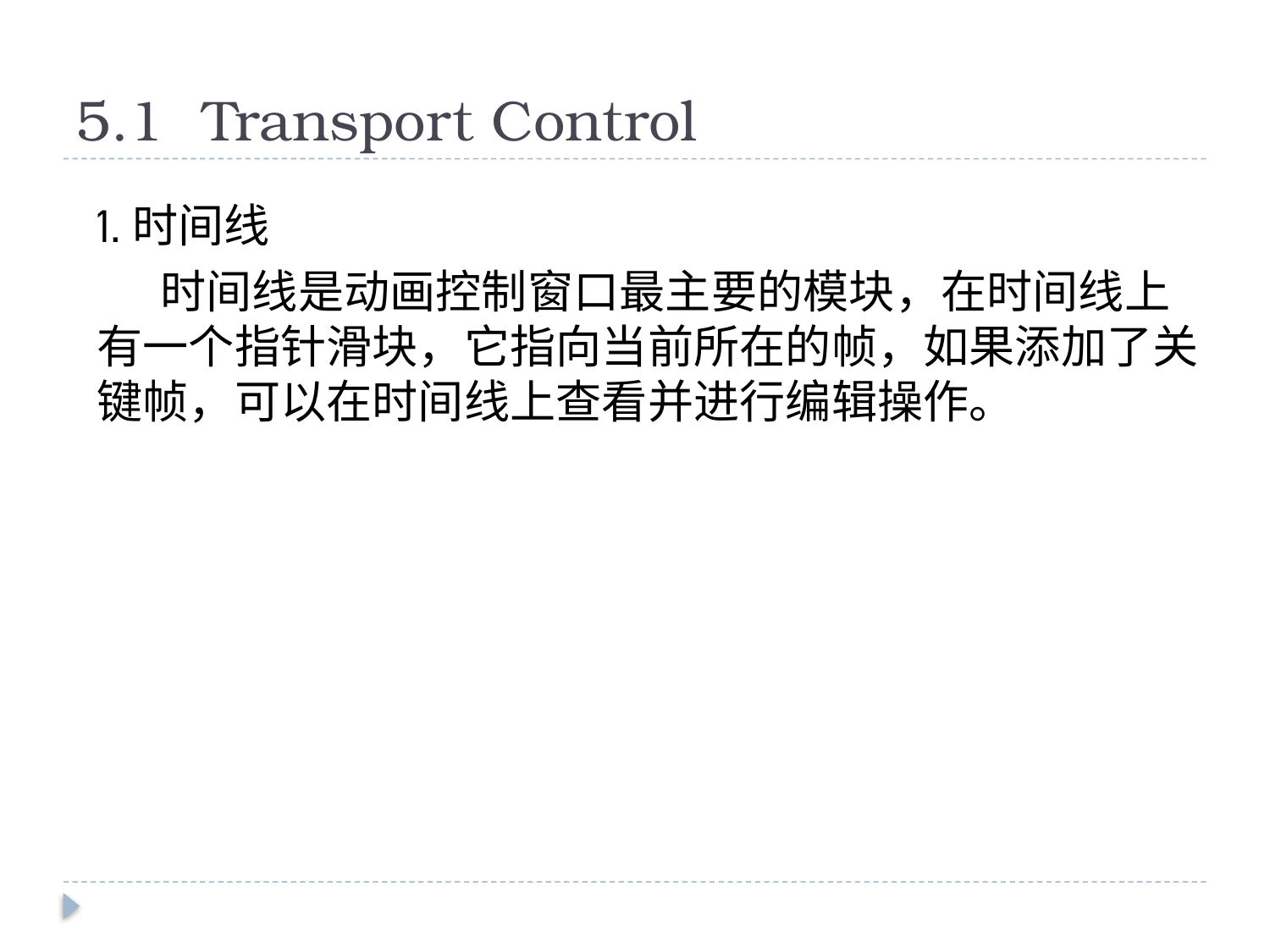

# 5.1	Transport Control

1.时间线
时间线是动画控制窗口最主要的模块，在时间线上有一个指针滑块，它指向当前所在的帧，如果添加了关键帧，可以在时间线上查看并进行编辑操作。